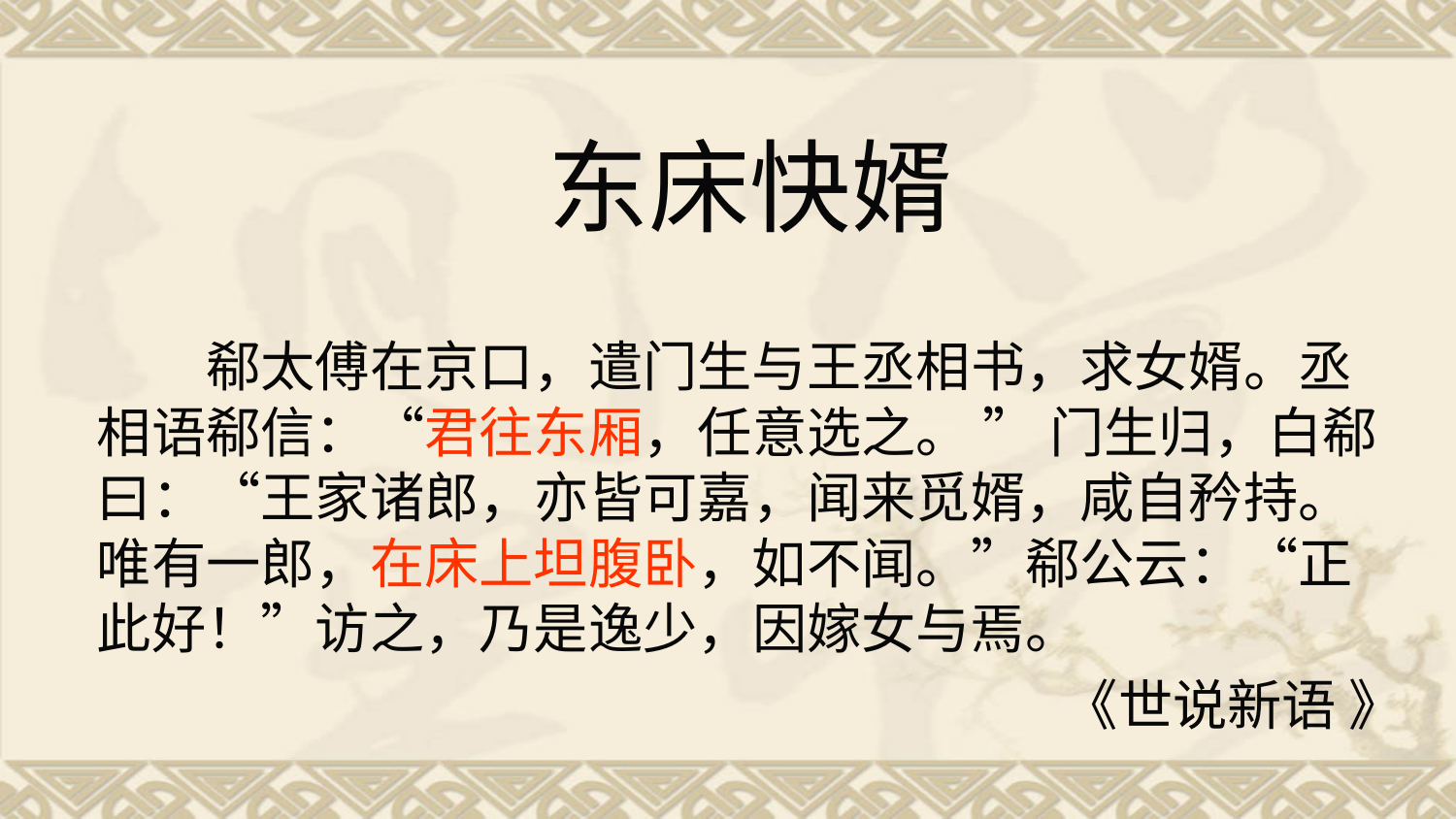

# 东床快婿

　　郗太傅在京口，遣门生与王丞相书，求女婿。丞相语郗信：“君往东厢，任意选之。 ” 门生归，白郗曰：“王家诸郎，亦皆可嘉，闻来觅婿，咸自矜持。唯有一郎，在床上坦腹卧，如不闻。”郗公云：“正此好！”访之，乃是逸少，因嫁女与焉。
《世说新语 》